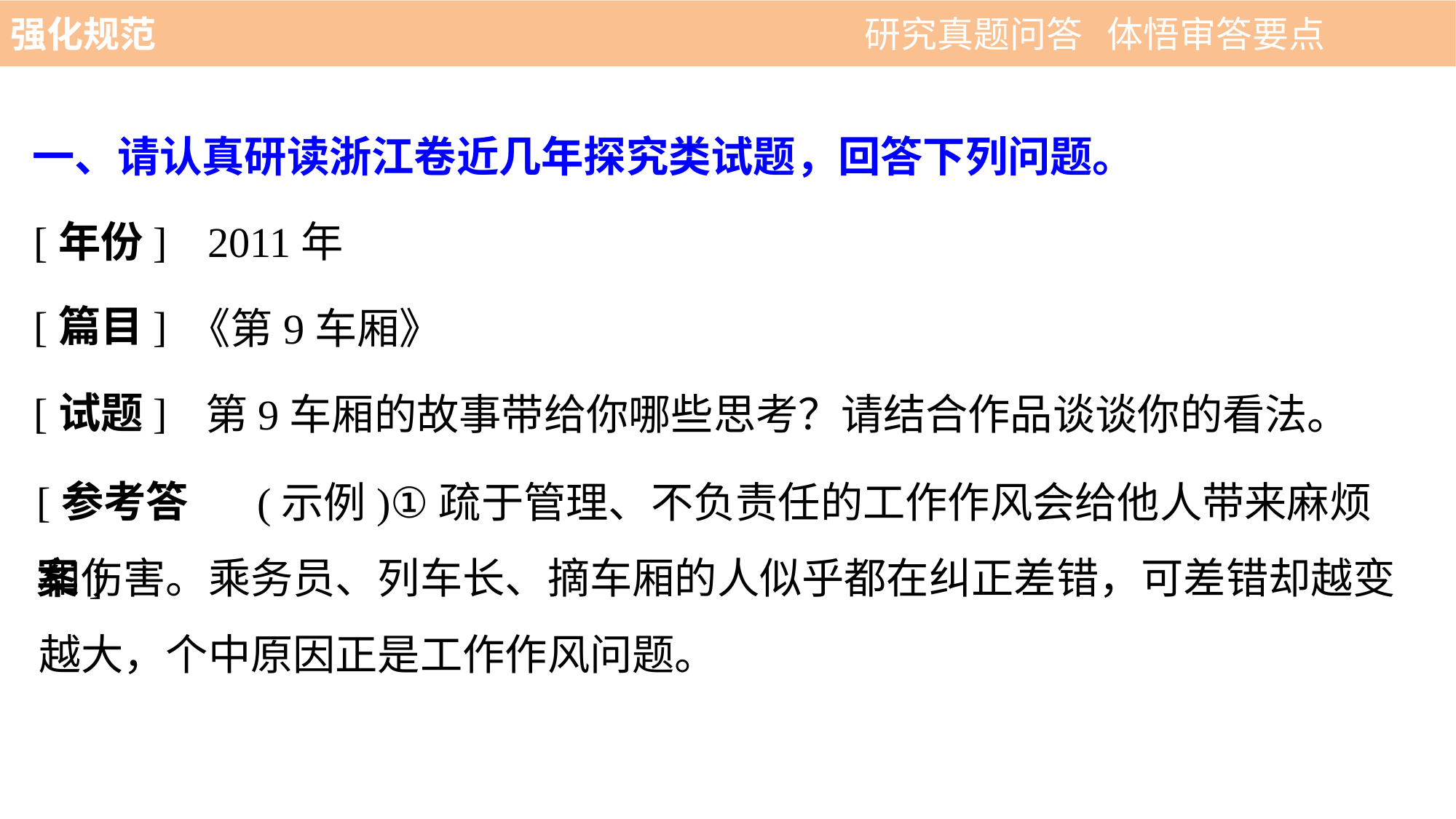

强化规范                                     　 　　　　　　　　　    研究真题问答   体悟审答要点
一、请认真研读浙江卷近几年探究类试题，回答下列问题。
[年份]
2011年
[篇目]
《第9车厢》
[试题]
第9车厢的故事带给你哪些思考？请结合作品谈谈你的看法。
[参考答案]
		(示例)①疏于管理、不负责任的工作作风会给他人带来麻烦和伤害。乘务员、列车长、摘车厢的人似乎都在纠正差错，可差错却越变越大，个中原因正是工作作风问题。